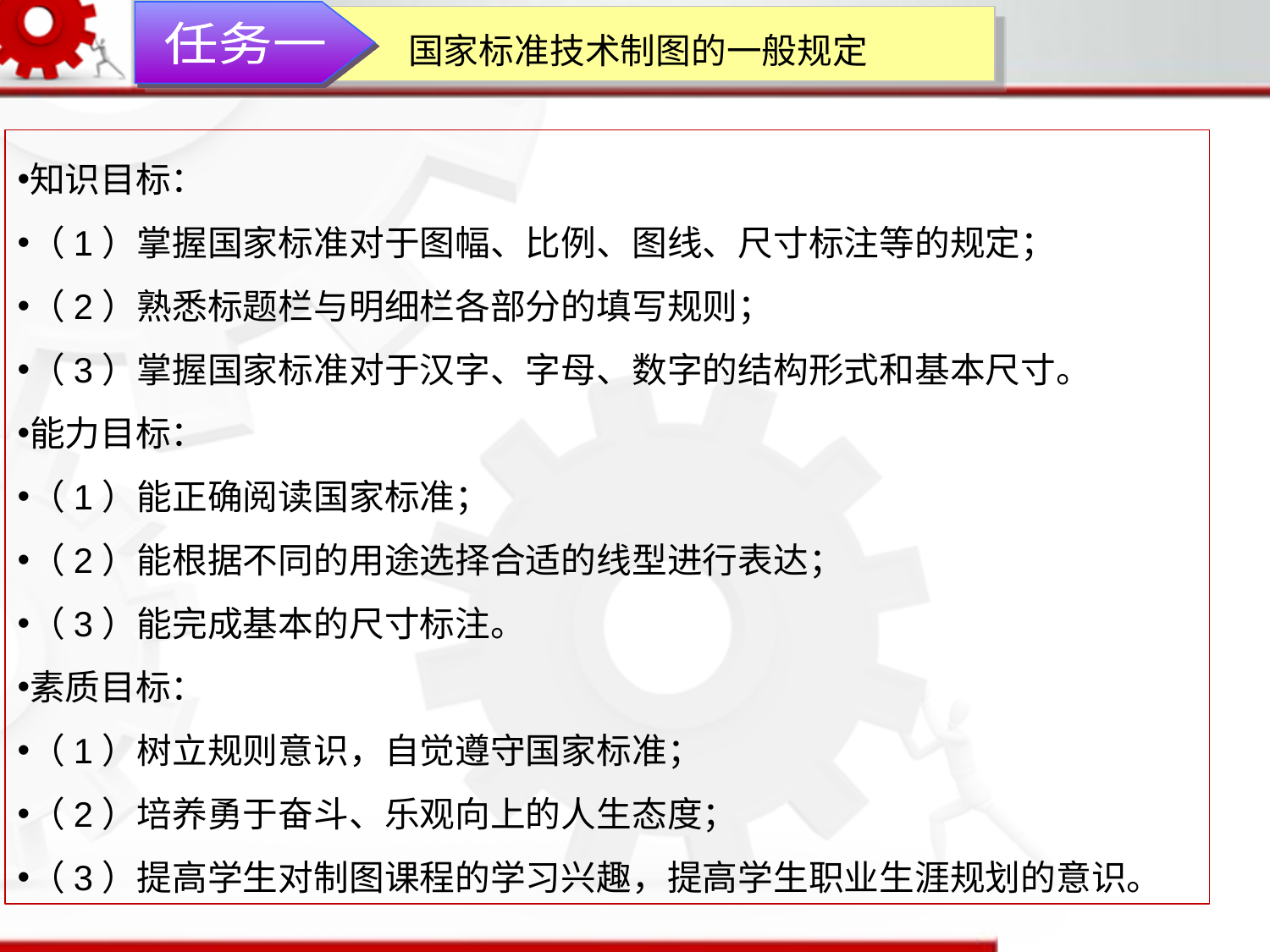

任务一
国家标准技术制图的一般规定
知识目标：
（1）掌握国家标准对于图幅、比例、图线、尺寸标注等的规定；
（2）熟悉标题栏与明细栏各部分的填写规则；
（3）掌握国家标准对于汉字、字母、数字的结构形式和基本尺寸。
能力目标：
（1）能正确阅读国家标准；
（2）能根据不同的用途选择合适的线型进行表达；
（3）能完成基本的尺寸标注。
素质目标：
（1）树立规则意识，自觉遵守国家标准；
（2）培养勇于奋斗、乐观向上的人生态度；
（3）提高学生对制图课程的学习兴趣，提高学生职业生涯规划的意识。